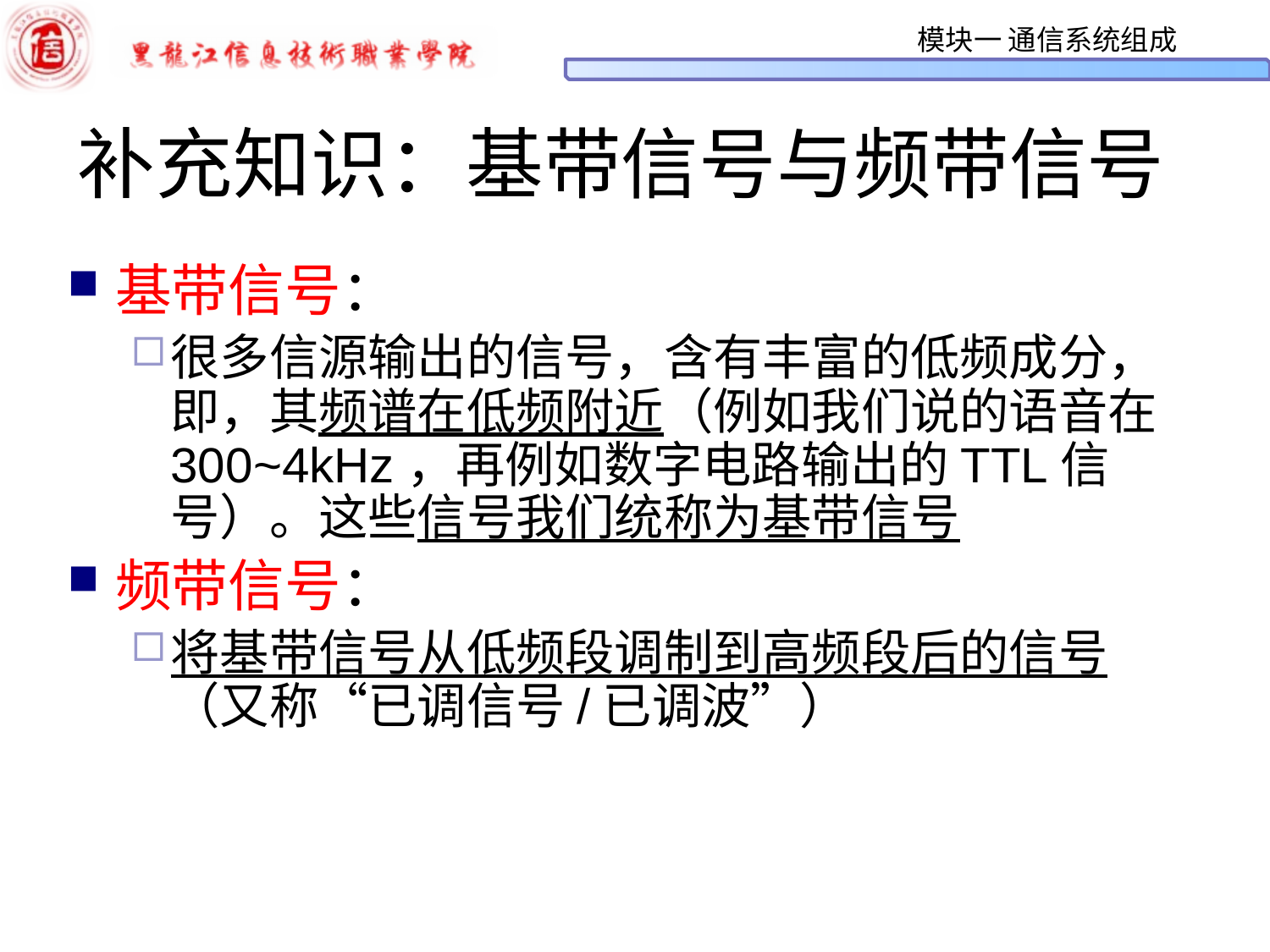

# 补充知识：基带信号与频带信号
基带信号：
很多信源输出的信号，含有丰富的低频成分，即，其频谱在低频附近（例如我们说的语音在300~4kHz，再例如数字电路输出的TTL信号）。这些信号我们统称为基带信号
频带信号：
将基带信号从低频段调制到高频段后的信号（又称“已调信号/已调波”）